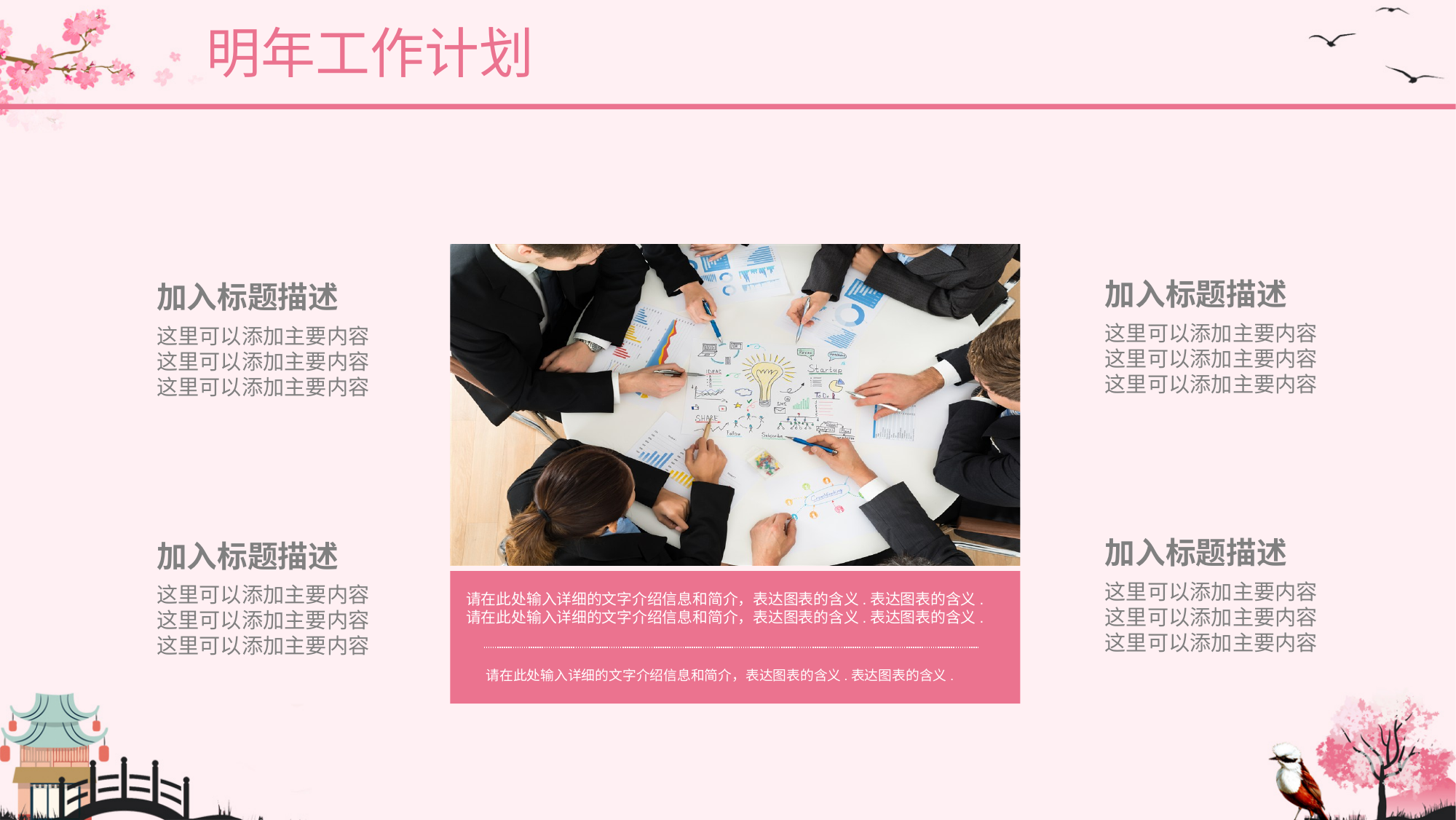

明年工作计划

请在此处输入详细的文字介绍信息和简介，表达图表的含义.表达图表的含义.
请在此处输入详细的文字介绍信息和简介，表达图表的含义.表达图表的含义.

请在此处输入详细的文字介绍信息和简介，表达图表的含义.表达图表的含义.

加入标题描述
这里可以添加主要内容
这里可以添加主要内容
这里可以添加主要内容
加入标题描述
这里可以添加主要内容
这里可以添加主要内容
这里可以添加主要内容
加入标题描述
这里可以添加主要内容
这里可以添加主要内容
这里可以添加主要内容
加入标题描述
这里可以添加主要内容
这里可以添加主要内容
这里可以添加主要内容